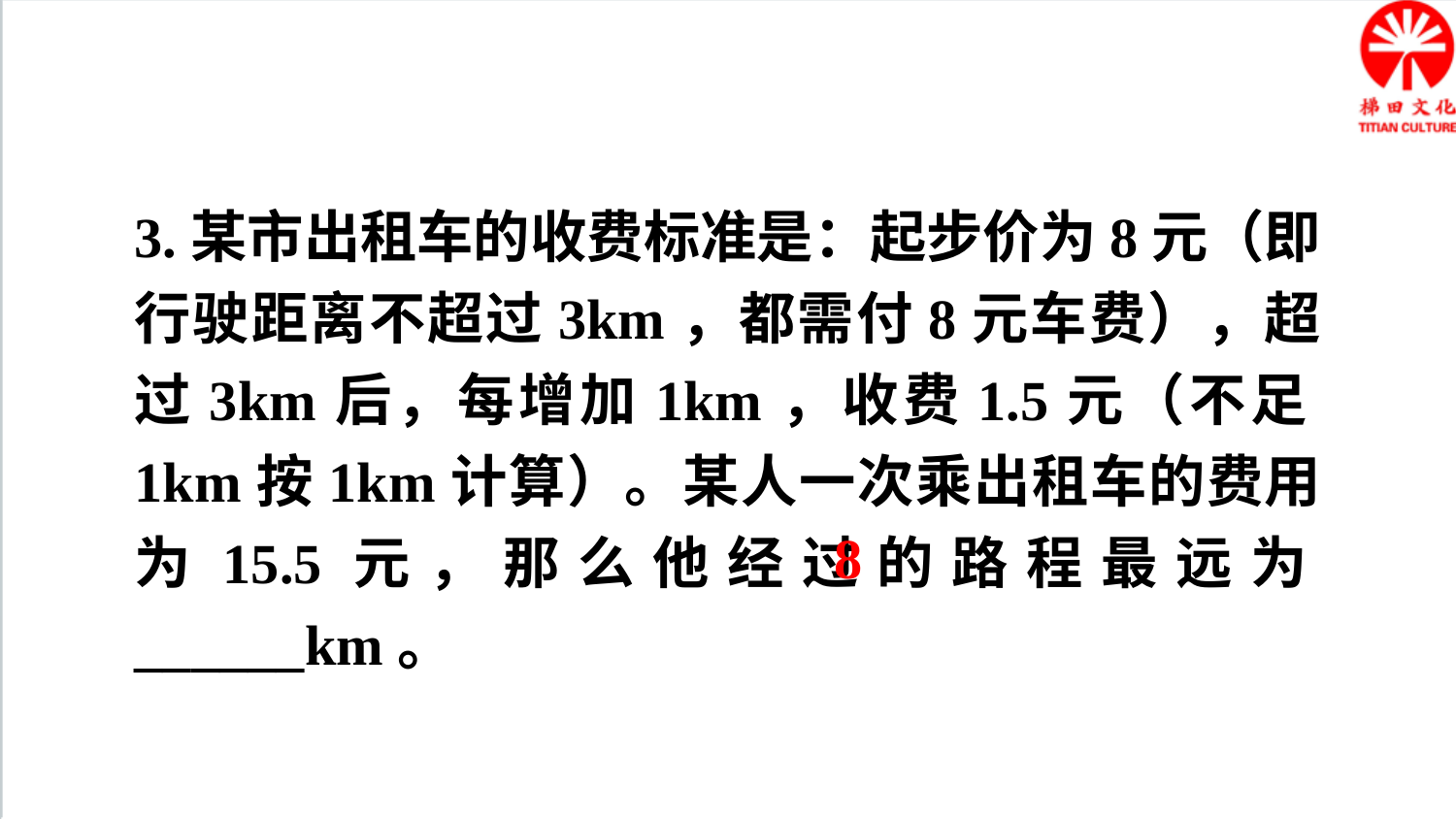

3.某市出租车的收费标准是：起步价为8元（即行驶距离不超过3km，都需付8元车费），超过3km后，每增加1km，收费1.5元（不足1km按1km计算）。某人一次乘出租车的费用为15.5元，那么他经过的路程最远为______km。
8